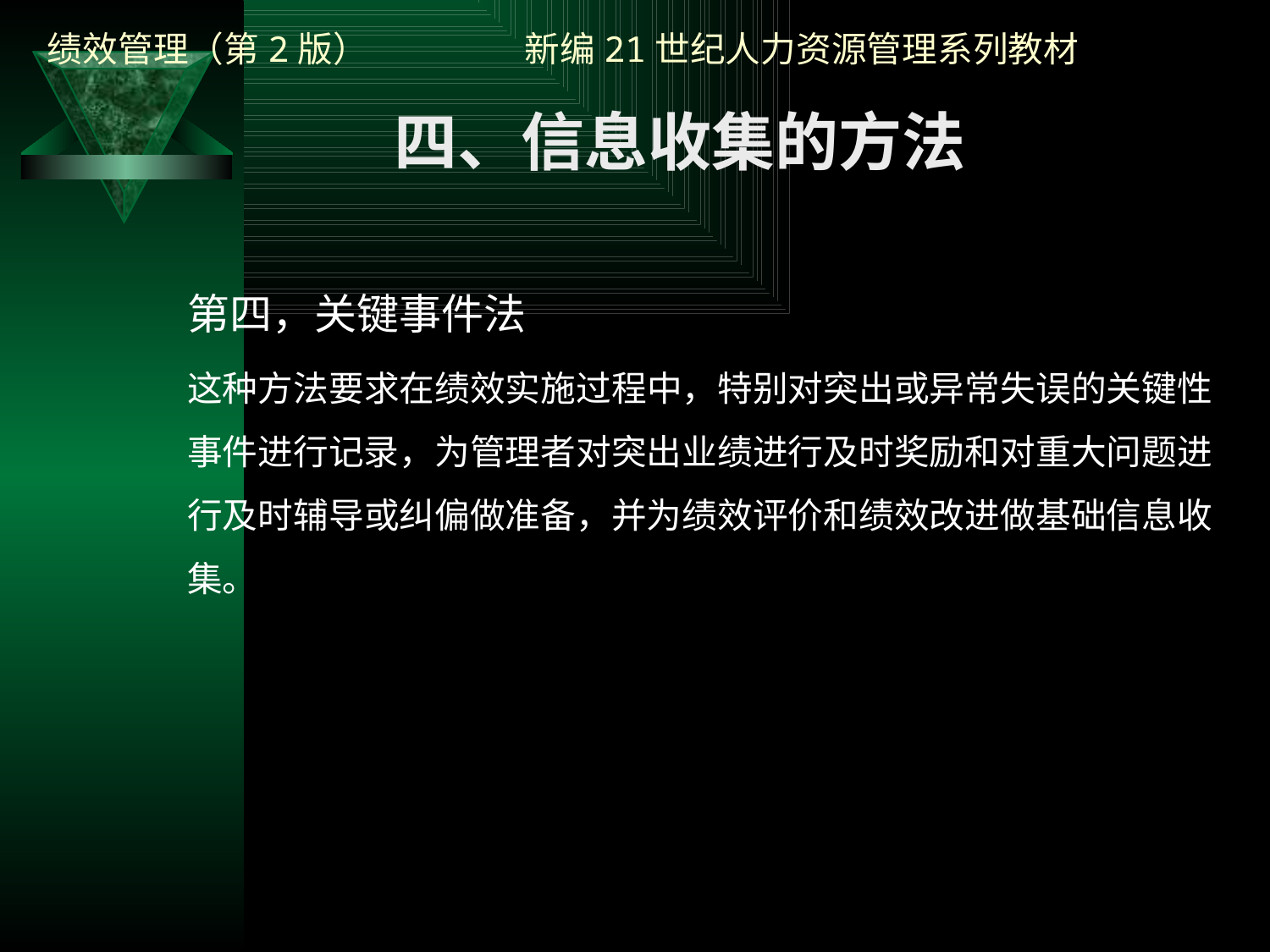

四、信息收集的方法
第四，关键事件法
这种方法要求在绩效实施过程中，特别对突出或异常失误的关键性事件进行记录，为管理者对突出业绩进行及时奖励和对重大问题进行及时辅导或纠偏做准备，并为绩效评价和绩效改进做基础信息收集。